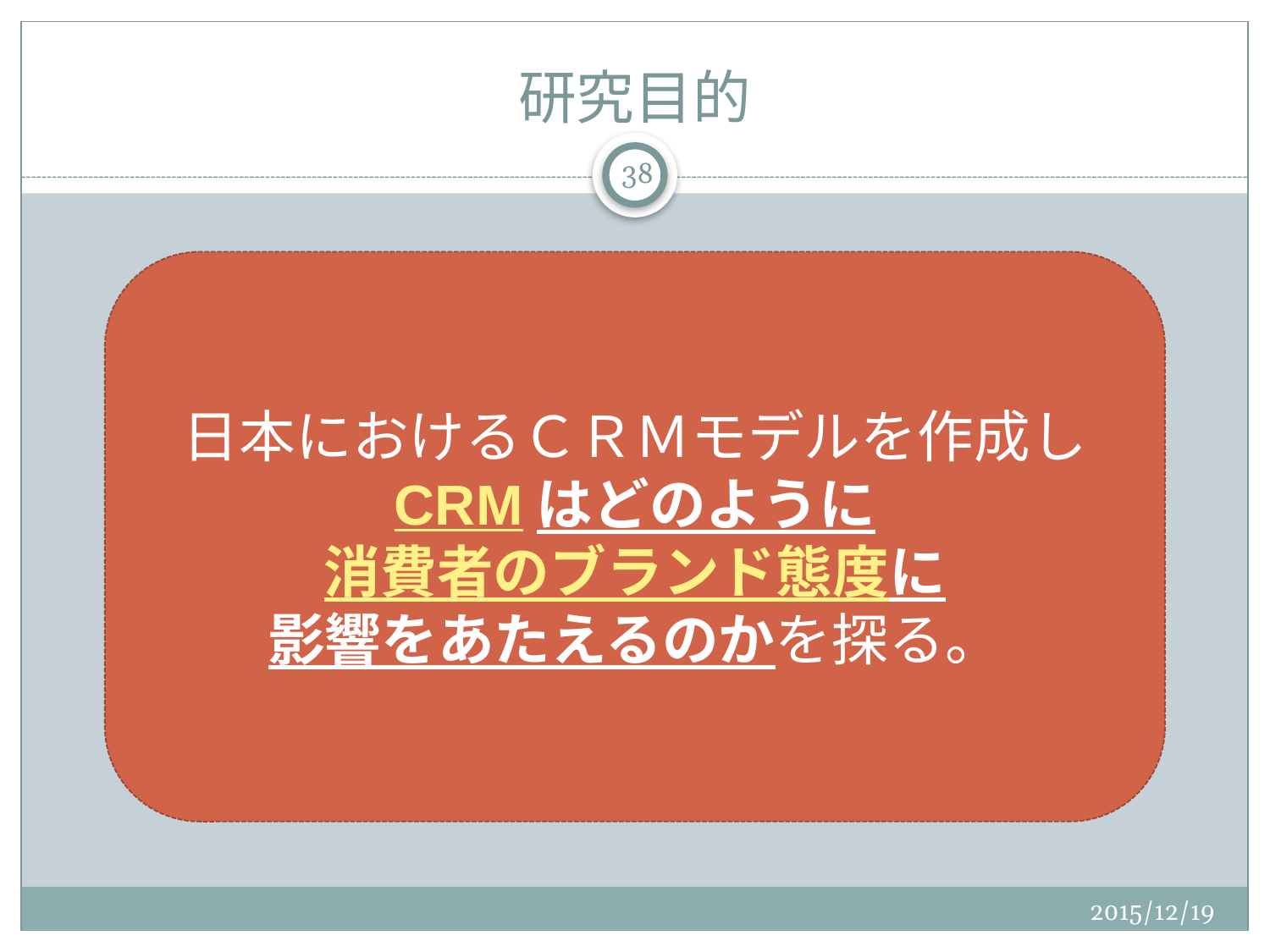

# 研究目的
38
日本におけるＣＲＭモデルを作成し
CRMはどのように
消費者のブランド態度に
影響をあたえるのかを探る。
2015/12/19